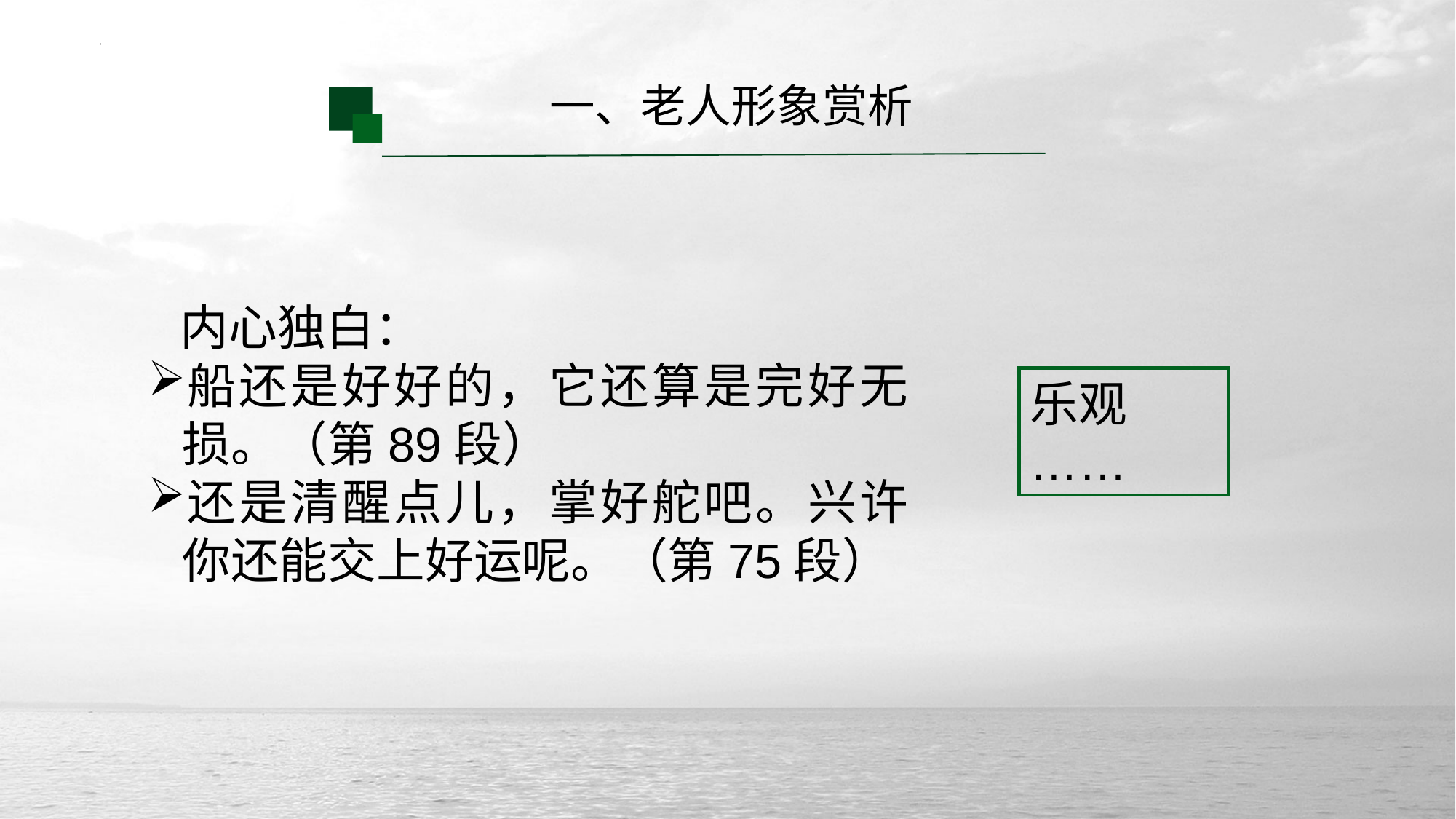

一、老人形象赏析

内心独白：
船还是好好的，它还算是完好无损。（第89段）
还是清醒点儿，掌好舵吧。兴许你还能交上好运呢。（第75段）

乐观
……